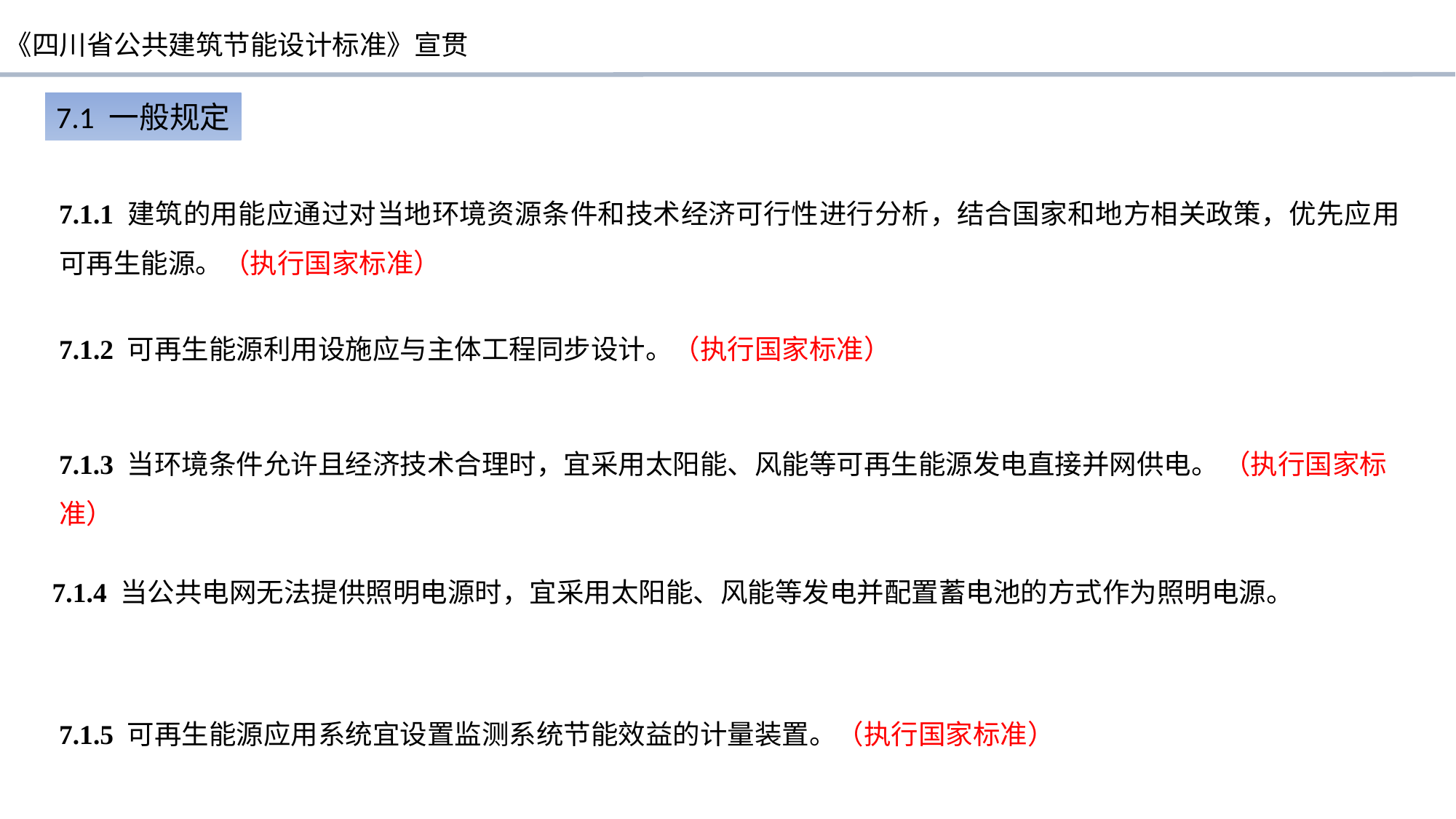

7.1 一般规定
7.1.1 建筑的用能应通过对当地环境资源条件和技术经济可行性进行分析，结合国家和地方相关政策，优先应用可再生能源。（执行国家标准）
7.1.2 可再生能源利用设施应与主体工程同步设计。（执行国家标准）

7.1.3 当环境条件允许且经济技术合理时，宜采用太阳能、风能等可再生能源发电直接并网供电。 （执行国家标准）

7.1.4 当公共电网无法提供照明电源时，宜采用太阳能、风能等发电并配置蓄电池的方式作为照明电源。
7.1.5 可再生能源应用系统宜设置监测系统节能效益的计量装置。（执行国家标准）